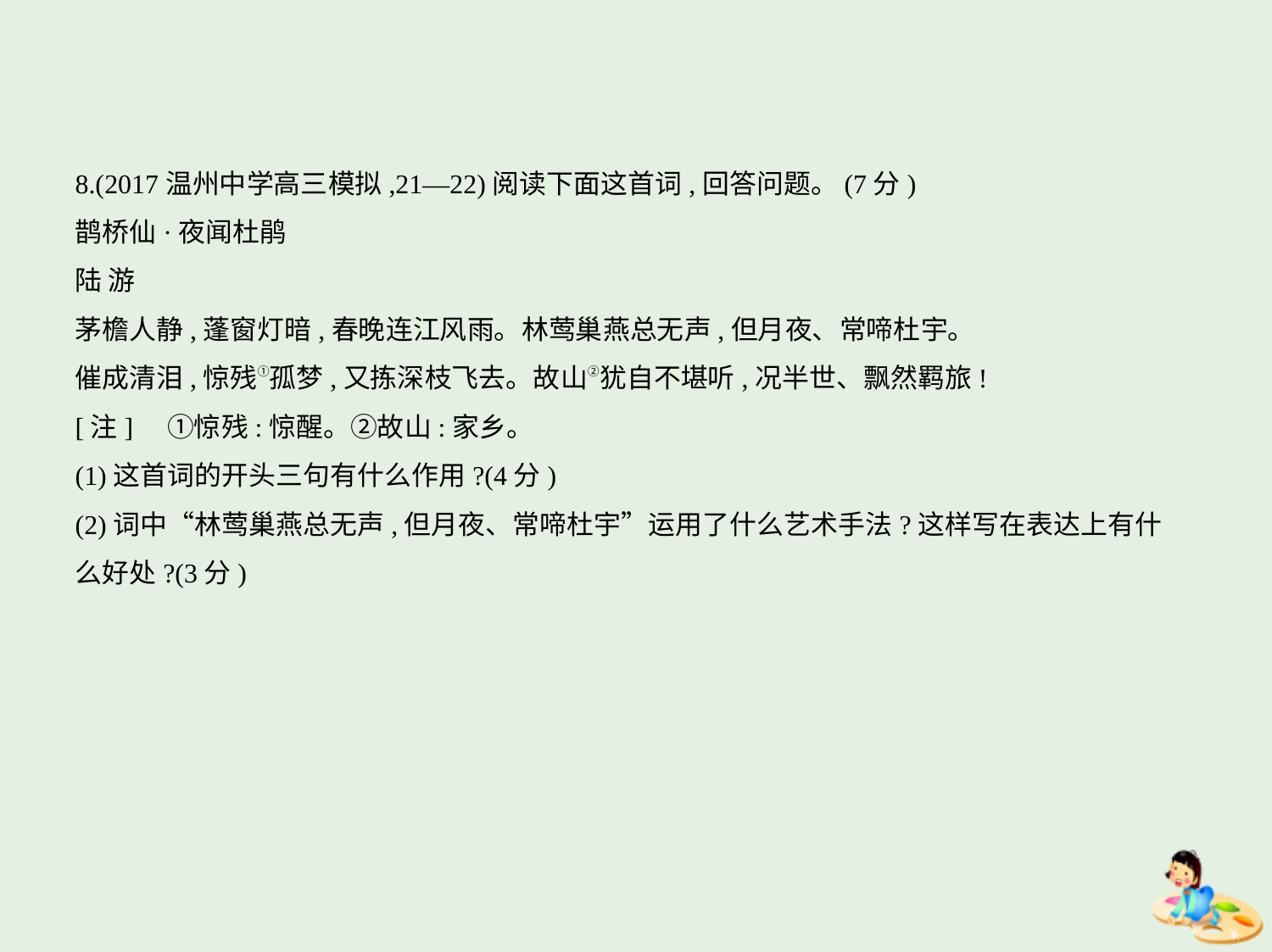

8.(2017温州中学高三模拟,21—22)阅读下面这首词,回答问题。(7分)
鹊桥仙·夜闻杜鹃
陆 游
茅檐人静,蓬窗灯暗,春晚连江风雨。林莺巢燕总无声,但月夜、常啼杜宇。
催成清泪,惊残①孤梦,又拣深枝飞去。故山②犹自不堪听,况半世、飘然羁旅!
[注]　①惊残:惊醒。②故山:家乡。
(1)这首词的开头三句有什么作用?(4分)
(2)词中“林莺巢燕总无声,但月夜、常啼杜宇”运用了什么艺术手法?这样写在表达上有什
么好处?(3分)